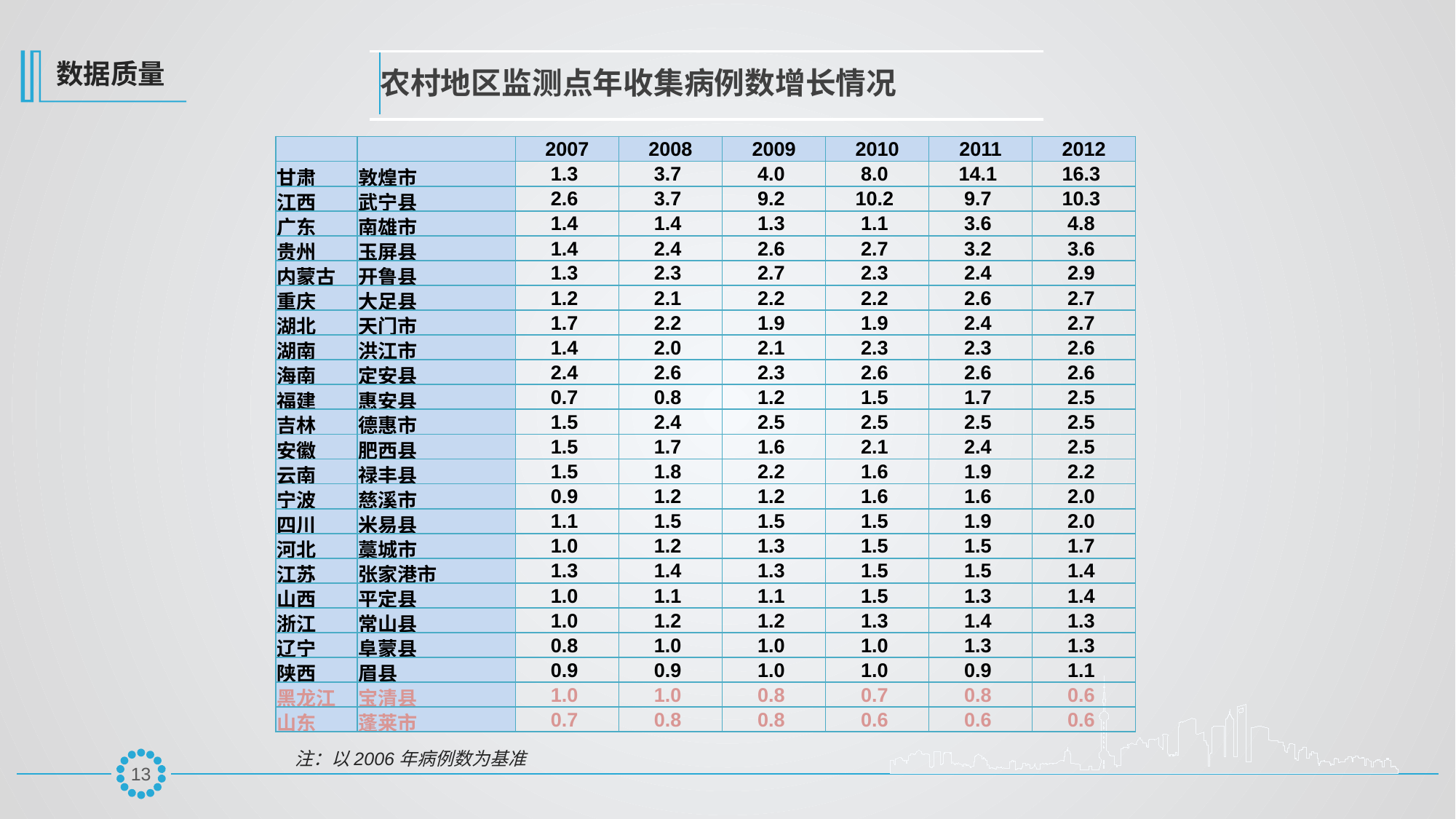

数据质量
农村地区监测点年收集病例数增长情况
|  |  | 2007 | 2008 | 2009 | 2010 | 2011 | 2012 |
| --- | --- | --- | --- | --- | --- | --- | --- |
| 甘肃 | 敦煌市 | 1.3 | 3.7 | 4.0 | 8.0 | 14.1 | 16.3 |
| 江西 | 武宁县 | 2.6 | 3.7 | 9.2 | 10.2 | 9.7 | 10.3 |
| 广东 | 南雄市 | 1.4 | 1.4 | 1.3 | 1.1 | 3.6 | 4.8 |
| 贵州 | 玉屏县 | 1.4 | 2.4 | 2.6 | 2.7 | 3.2 | 3.6 |
| 内蒙古 | 开鲁县 | 1.3 | 2.3 | 2.7 | 2.3 | 2.4 | 2.9 |
| 重庆 | 大足县 | 1.2 | 2.1 | 2.2 | 2.2 | 2.6 | 2.7 |
| 湖北 | 天门市 | 1.7 | 2.2 | 1.9 | 1.9 | 2.4 | 2.7 |
| 湖南 | 洪江市 | 1.4 | 2.0 | 2.1 | 2.3 | 2.3 | 2.6 |
| 海南 | 定安县 | 2.4 | 2.6 | 2.3 | 2.6 | 2.6 | 2.6 |
| 福建 | 惠安县 | 0.7 | 0.8 | 1.2 | 1.5 | 1.7 | 2.5 |
| 吉林 | 德惠市 | 1.5 | 2.4 | 2.5 | 2.5 | 2.5 | 2.5 |
| 安徽 | 肥西县 | 1.5 | 1.7 | 1.6 | 2.1 | 2.4 | 2.5 |
| 云南 | 禄丰县 | 1.5 | 1.8 | 2.2 | 1.6 | 1.9 | 2.2 |
| 宁波 | 慈溪市 | 0.9 | 1.2 | 1.2 | 1.6 | 1.6 | 2.0 |
| 四川 | 米易县 | 1.1 | 1.5 | 1.5 | 1.5 | 1.9 | 2.0 |
| 河北 | 藁城市 | 1.0 | 1.2 | 1.3 | 1.5 | 1.5 | 1.7 |
| 江苏 | 张家港市 | 1.3 | 1.4 | 1.3 | 1.5 | 1.5 | 1.4 |
| 山西 | 平定县 | 1.0 | 1.1 | 1.1 | 1.5 | 1.3 | 1.4 |
| 浙江 | 常山县 | 1.0 | 1.2 | 1.2 | 1.3 | 1.4 | 1.3 |
| 辽宁 | 阜蒙县 | 0.8 | 1.0 | 1.0 | 1.0 | 1.3 | 1.3 |
| 陕西 | 眉县 | 0.9 | 0.9 | 1.0 | 1.0 | 0.9 | 1.1 |
| 黑龙江 | 宝清县 | 1.0 | 1.0 | 0.8 | 0.7 | 0.8 | 0.6 |
| 山东 | 蓬莱市 | 0.7 | 0.8 | 0.8 | 0.6 | 0.6 | 0.6 |
注：以2006年病例数为基准
13